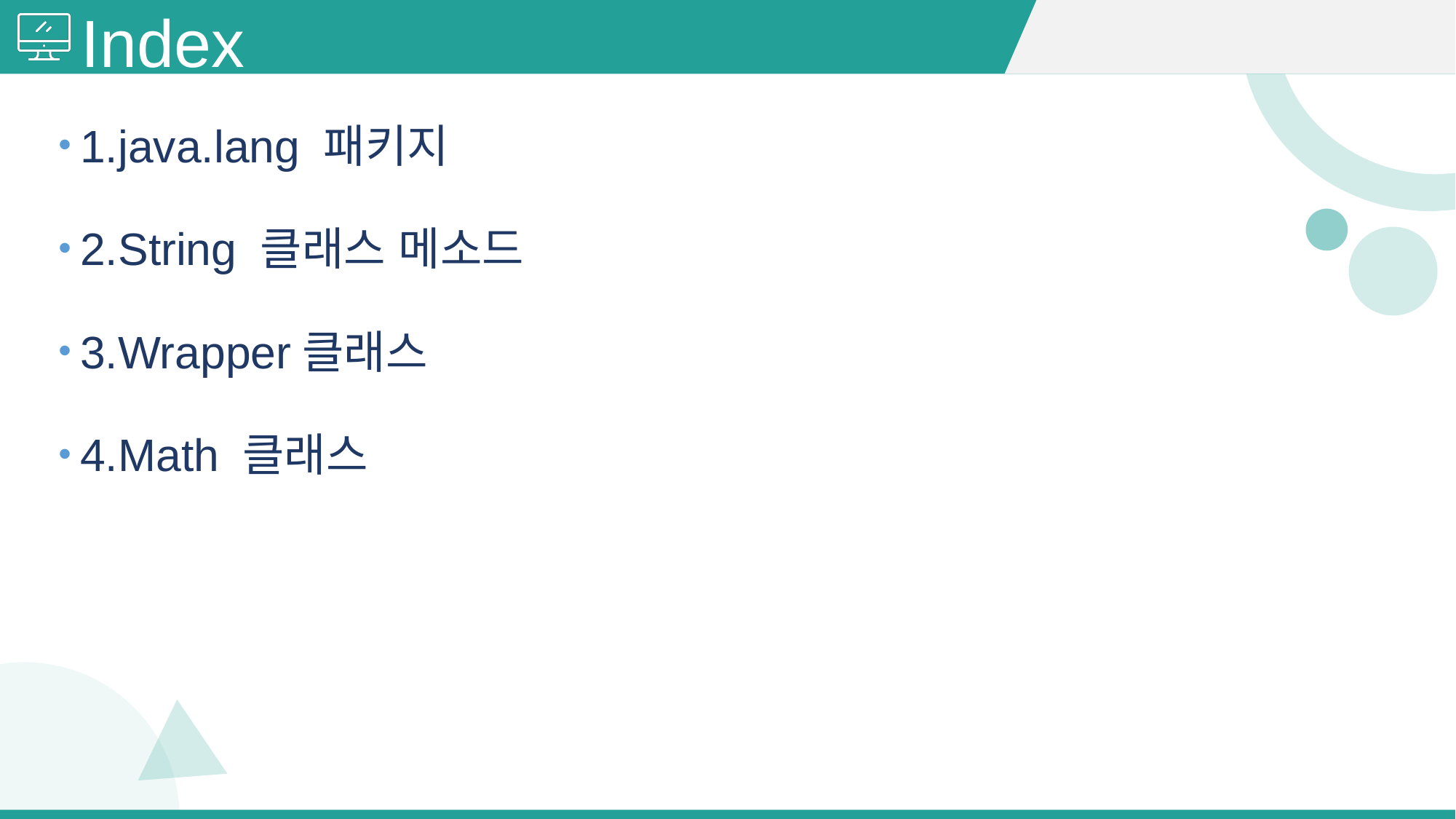

# Index
1.java.lang 패키지
2.String 클래스 메소드
3.Wrapper클래스
4.Math 클래스